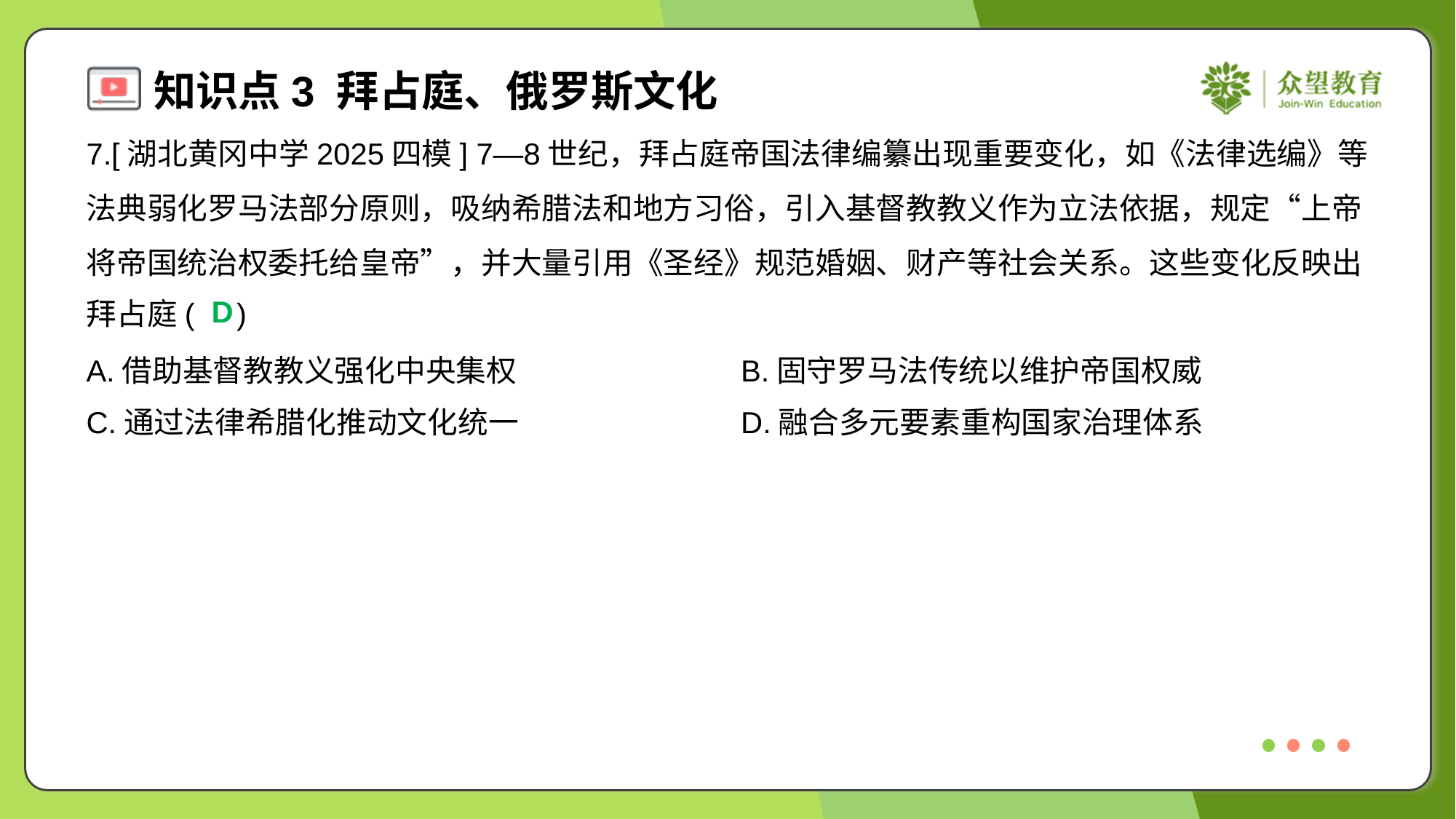

7.[湖北黄冈中学2025四模] 7—8世纪，拜占庭帝国法律编纂出现重要变化，如《法律选编》等
法典弱化罗马法部分原则，吸纳希腊法和地方习俗，引入基督教教义作为立法依据，规定“上帝
将帝国统治权委托给皇帝”，并大量引用《圣经》规范婚姻、财产等社会关系。这些变化反映出
拜占庭(     )
D
A.借助基督教教义强化中央集权	B.固守罗马法传统以维护帝国权威
C.通过法律希腊化推动文化统一	D.融合多元要素重构国家治理体系